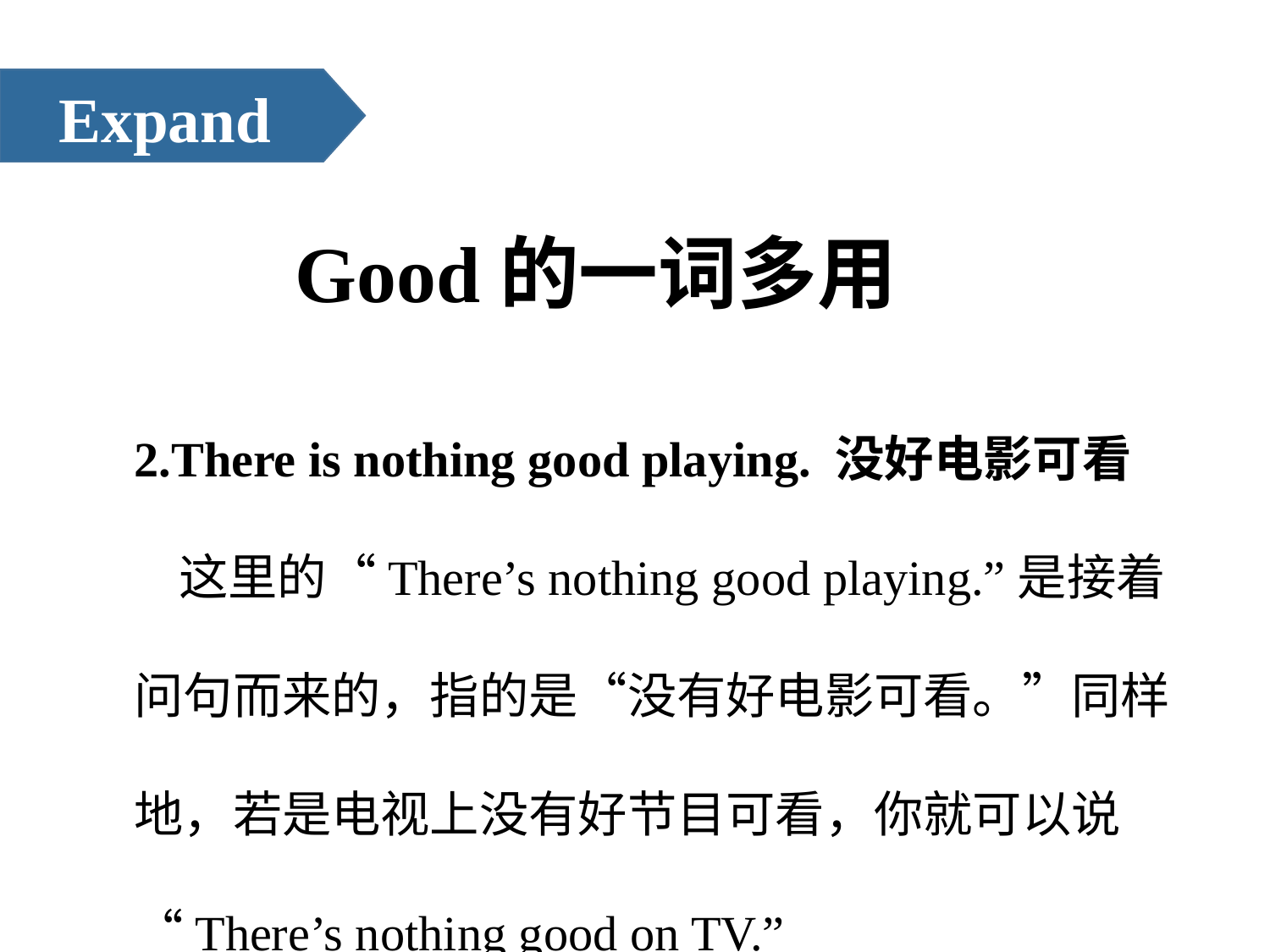

Expand
Good的一词多用
2.There is nothing good playing. 没好电影可看
   这里的“There’s nothing good playing.”是接着问句而来的，指的是“没有好电影可看。”同样地，若是电视上没有好节目可看，你就可以说“There’s nothing good on TV.”